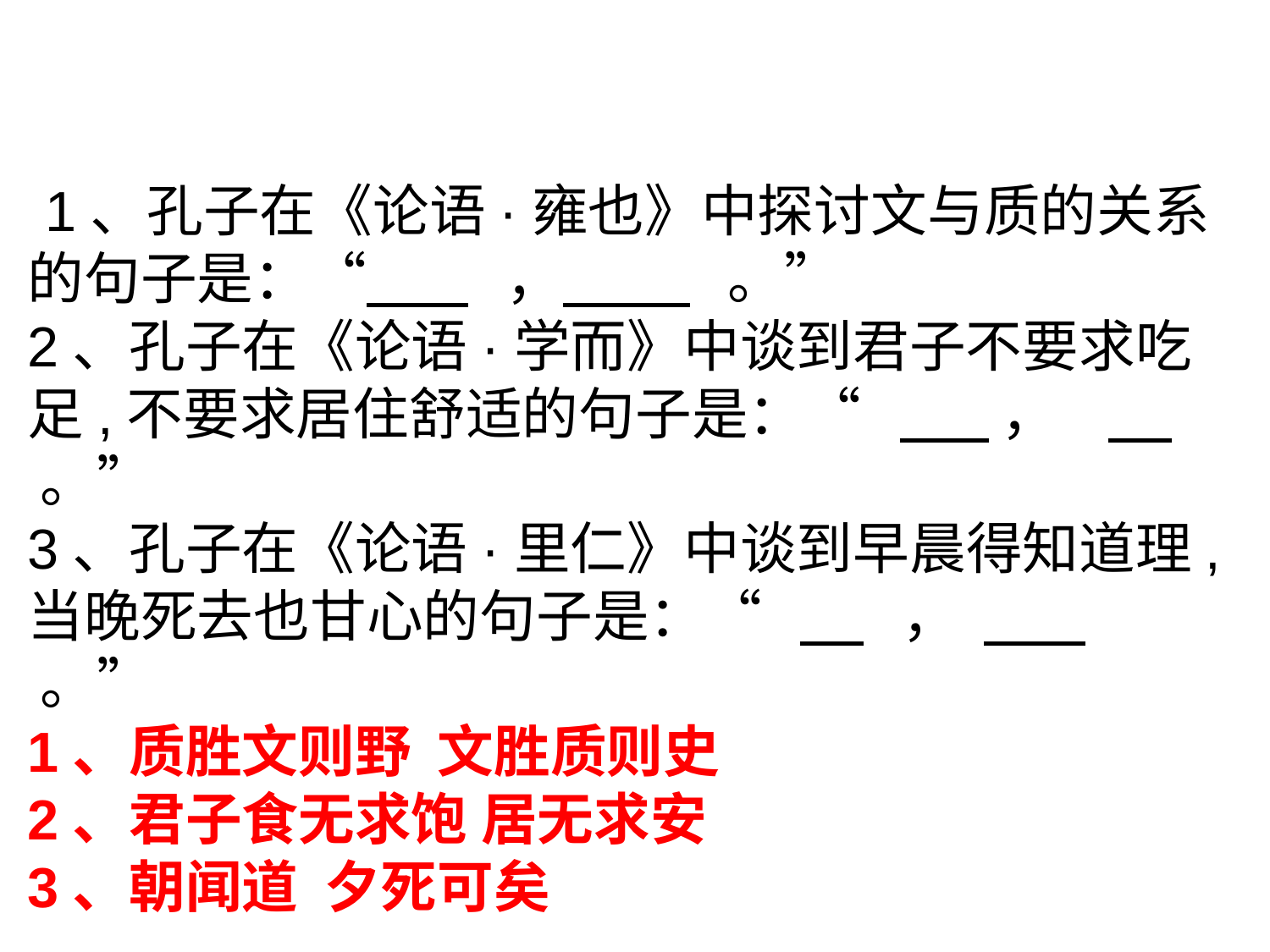

1、孔子在《论语·雍也》中探讨文与质的关系的句子是：“           ，             。”
2、孔子在《论语·学而》中谈到君子不要求吃足,不要求居住舒适的句子是：“           ，           。”
3、孔子在《论语·里仁》中谈到早晨得知道理,当晚死去也甘心的句子是：“           ，            。”
1、质胜文则野  文胜质则史
2、君子食无求饱 居无求安
3、朝闻道  夕死可矣